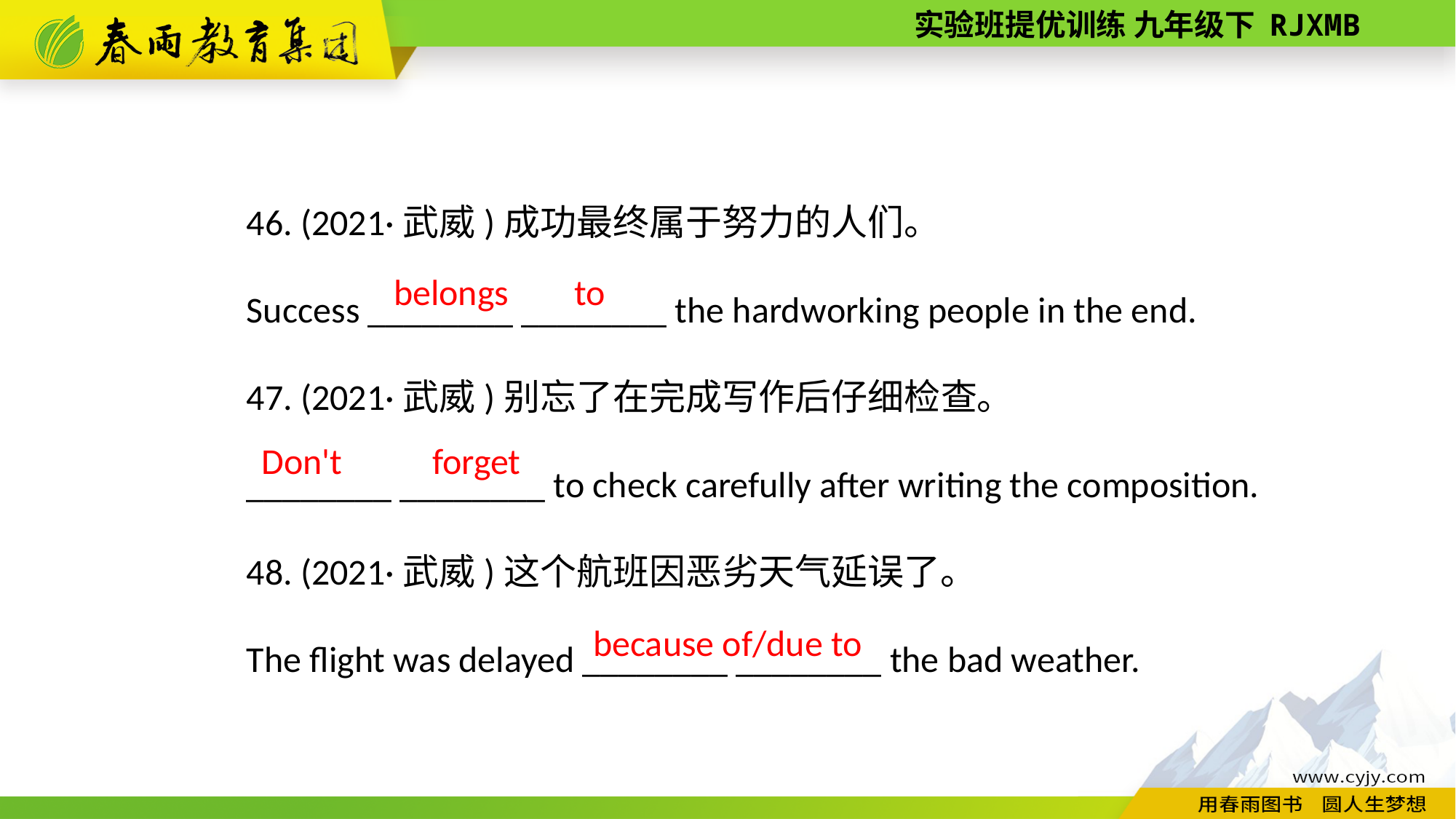

46. (2021·武威)成功最终属于努力的人们。
Success ________ ________ the hard­working people in the end.
47. (2021·武威)别忘了在完成写作后仔细检查。
________ ________ to check carefully after writing the composition.
48. (2021·武威)这个航班因恶劣天气延误了。
The flight was delayed ________ ________ the bad weather.
belongs        to
Don't           forget
because of/due to